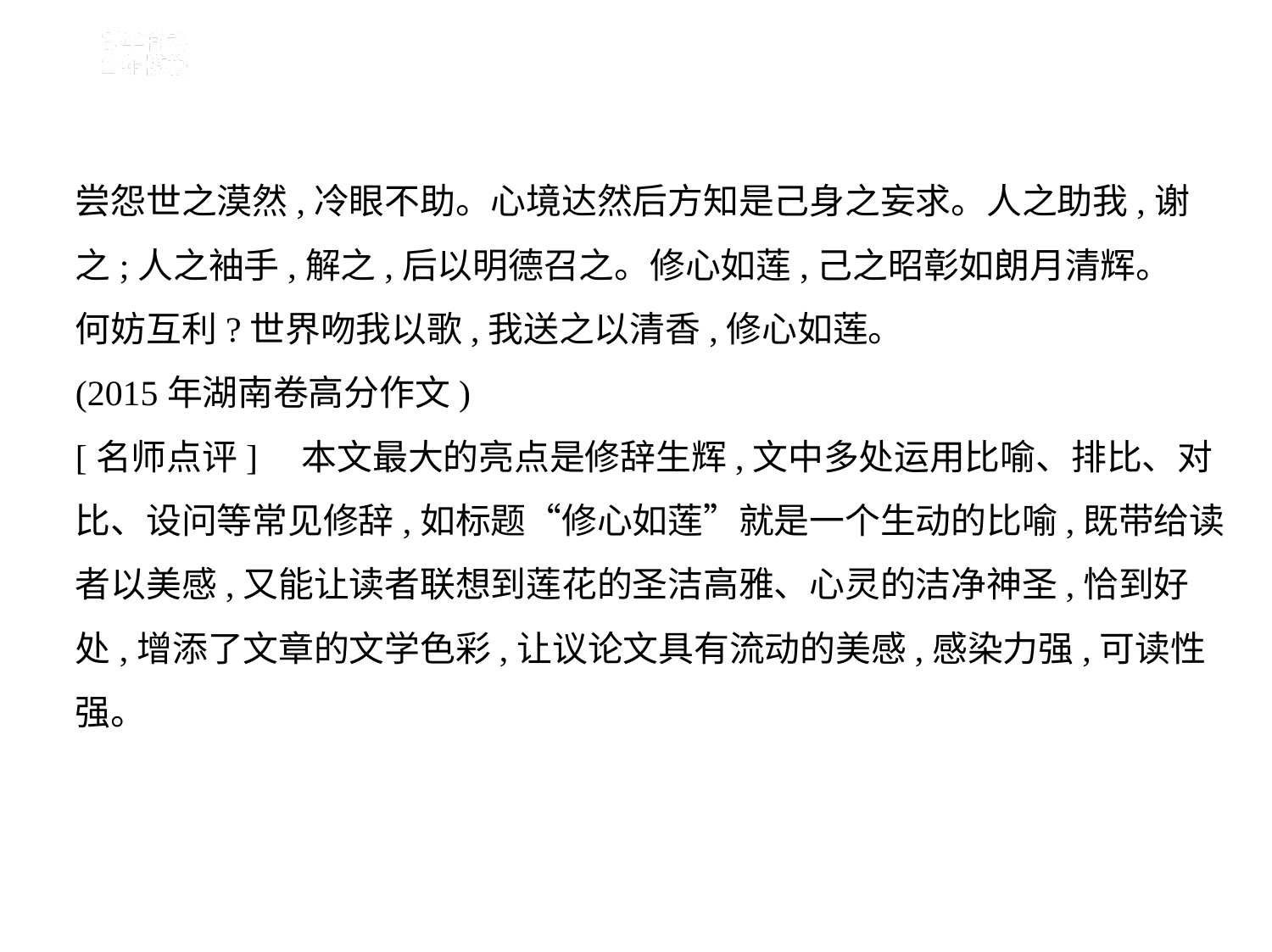

尝怨世之漠然,冷眼不助。心境达然后方知是己身之妄求。人之助我,谢
之;人之袖手,解之,后以明德召之。修心如莲,己之昭彰如朗月清辉。
何妨互利?世界吻我以歌,我送之以清香,修心如莲。
(2015年湖南卷高分作文)
[名师点评]　本文最大的亮点是修辞生辉,文中多处运用比喻、排比、对
比、设问等常见修辞,如标题“修心如莲”就是一个生动的比喻,既带给读
者以美感,又能让读者联想到莲花的圣洁高雅、心灵的洁净神圣,恰到好
处,增添了文章的文学色彩,让议论文具有流动的美感,感染力强,可读性
强。